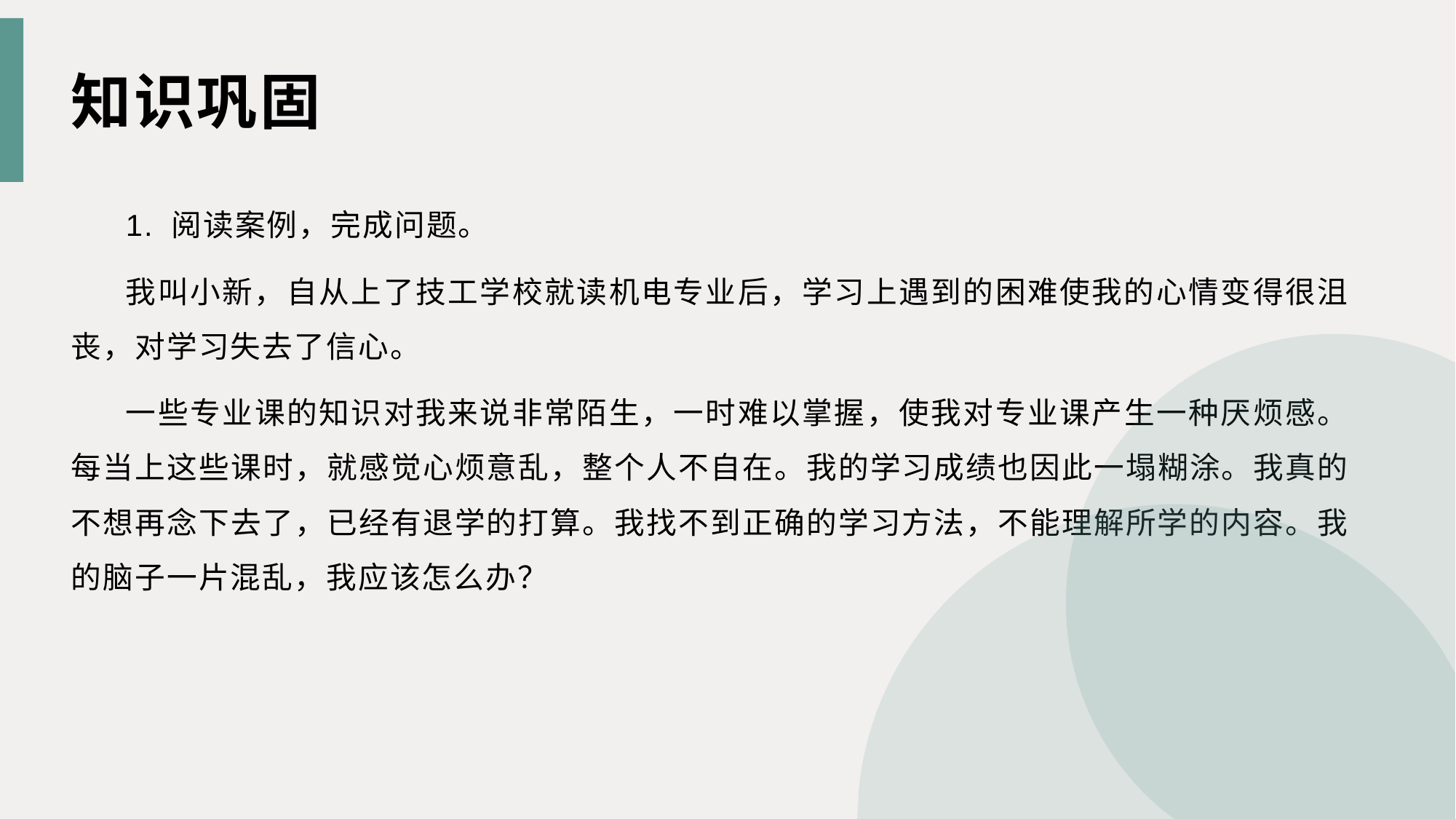

知识巩固
1. 阅读案例，完成问题。
我叫小新，自从上了技工学校就读机电专业后，学习上遇到的困难使我的心情变得很沮丧，对学习失去了信心。
一些专业课的知识对我来说非常陌生，一时难以掌握，使我对专业课产生一种厌烦感。每当上这些课时，就感觉心烦意乱，整个人不自在。我的学习成绩也因此一塌糊涂。我真的不想再念下去了，已经有退学的打算。我找不到正确的学习方法，不能理解所学的内容。我的脑子一片混乱，我应该怎么办？